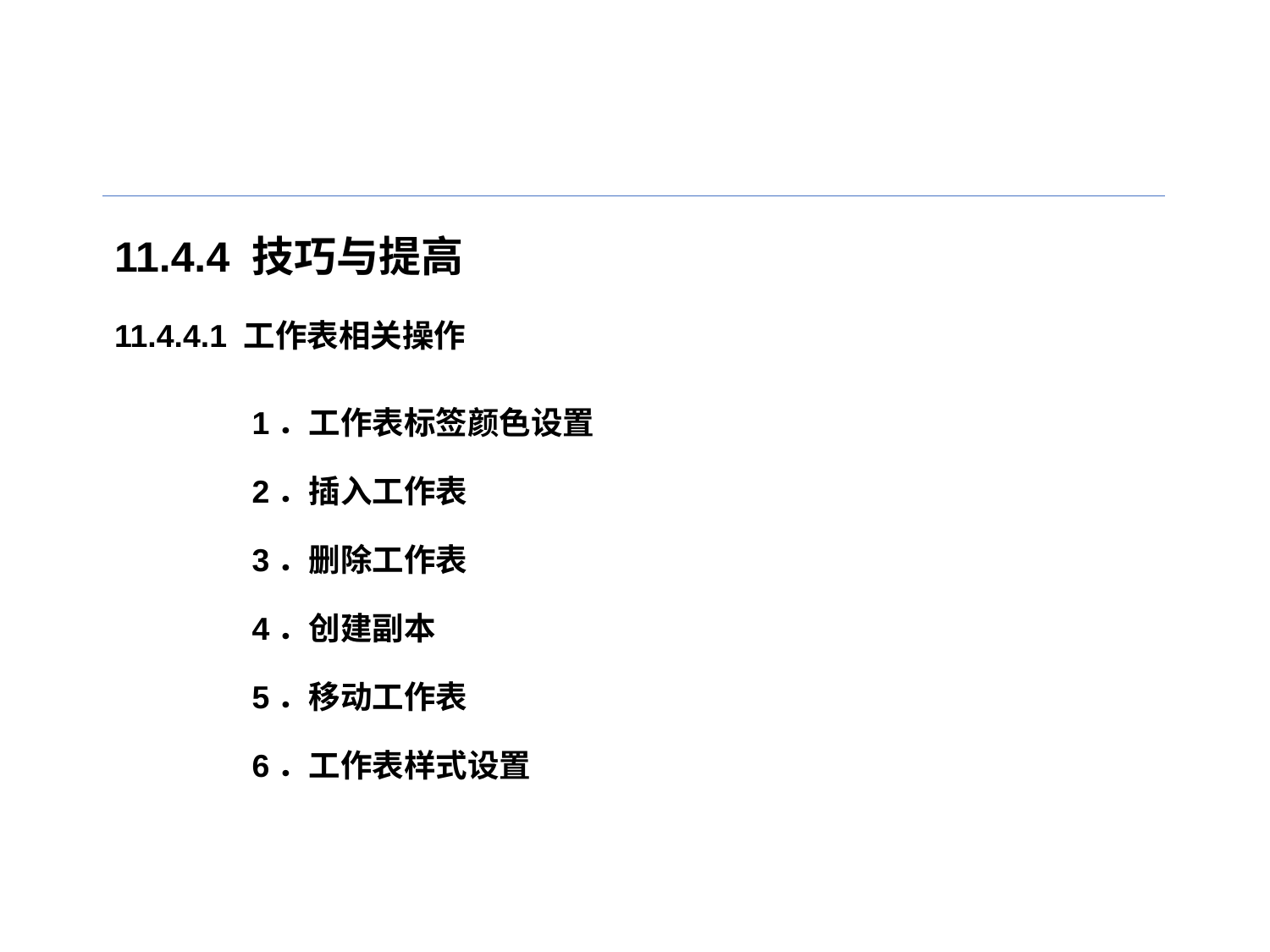

11.4.4 技巧与提高
11.4.4.1 工作表相关操作
1．工作表标签颜色设置
2．插入工作表
3．删除工作表
4．创建副本
5．移动工作表
6．工作表样式设置